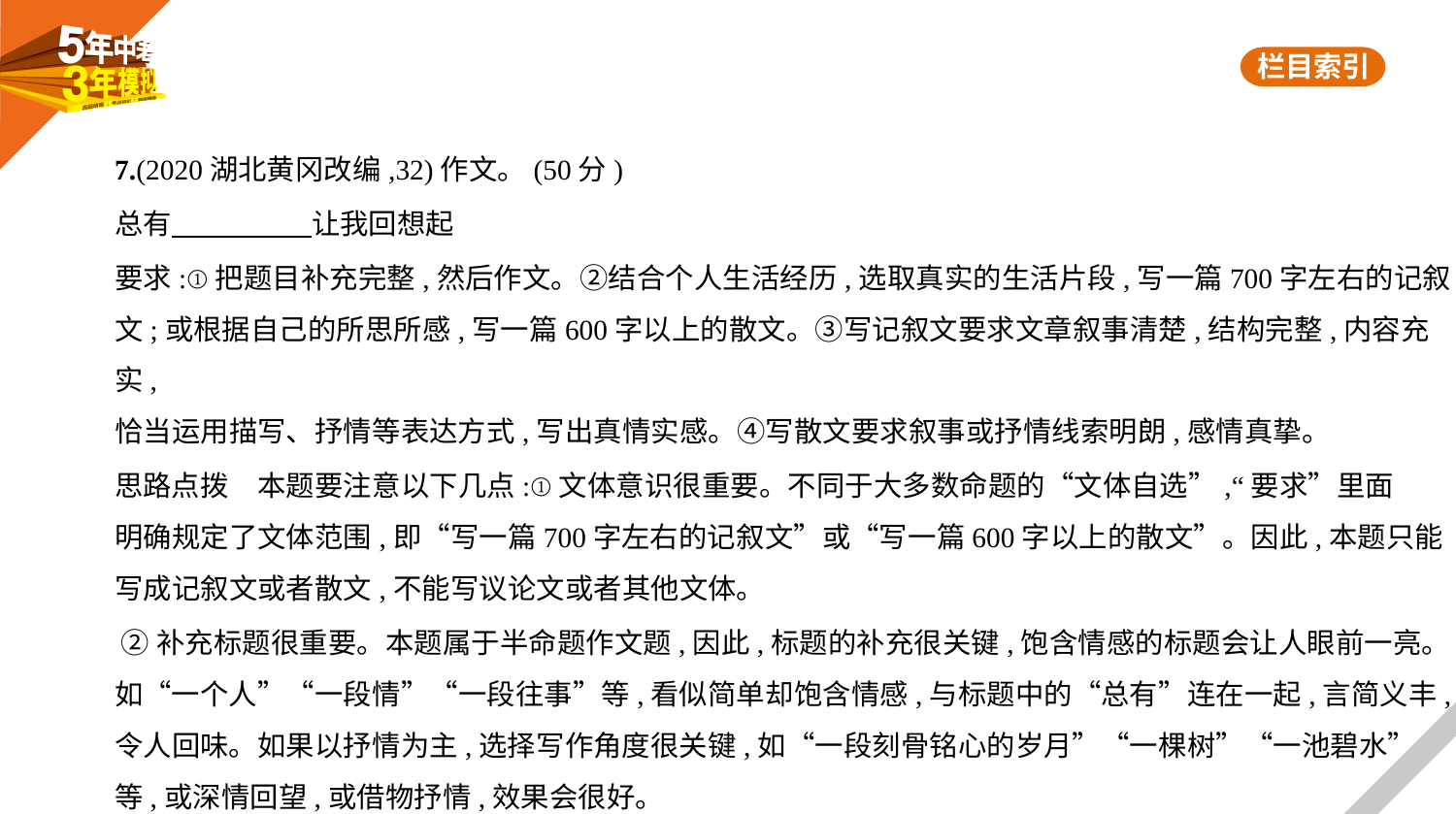

7.(2020湖北黄冈改编,32)作文。(50分)
总有　　　　    让我回想起
要求:①把题目补充完整,然后作文。②结合个人生活经历,选取真实的生活片段,写一篇700字左右的记叙
文;或根据自己的所思所感,写一篇600字以上的散文。③写记叙文要求文章叙事清楚,结构完整,内容充实,
恰当运用描写、抒情等表达方式,写出真情实感。④写散文要求叙事或抒情线索明朗,感情真挚。
思路点拨　本题要注意以下几点:①文体意识很重要。不同于大多数命题的“文体自选”,“要求”里面
明确规定了文体范围,即“写一篇700字左右的记叙文”或“写一篇600字以上的散文”。因此,本题只能
写成记叙文或者散文,不能写议论文或者其他文体。
 ②补充标题很重要。本题属于半命题作文题,因此,标题的补充很关键,饱含情感的标题会让人眼前一亮。
如“一个人”“一段情”“一段往事”等,看似简单却饱含情感,与标题中的“总有”连在一起,言简义丰,
令人回味。如果以抒情为主,选择写作角度很关键,如“一段刻骨铭心的岁月”“一棵树”“一池碧水”
等,或深情回望,或借物抒情,效果会很好。